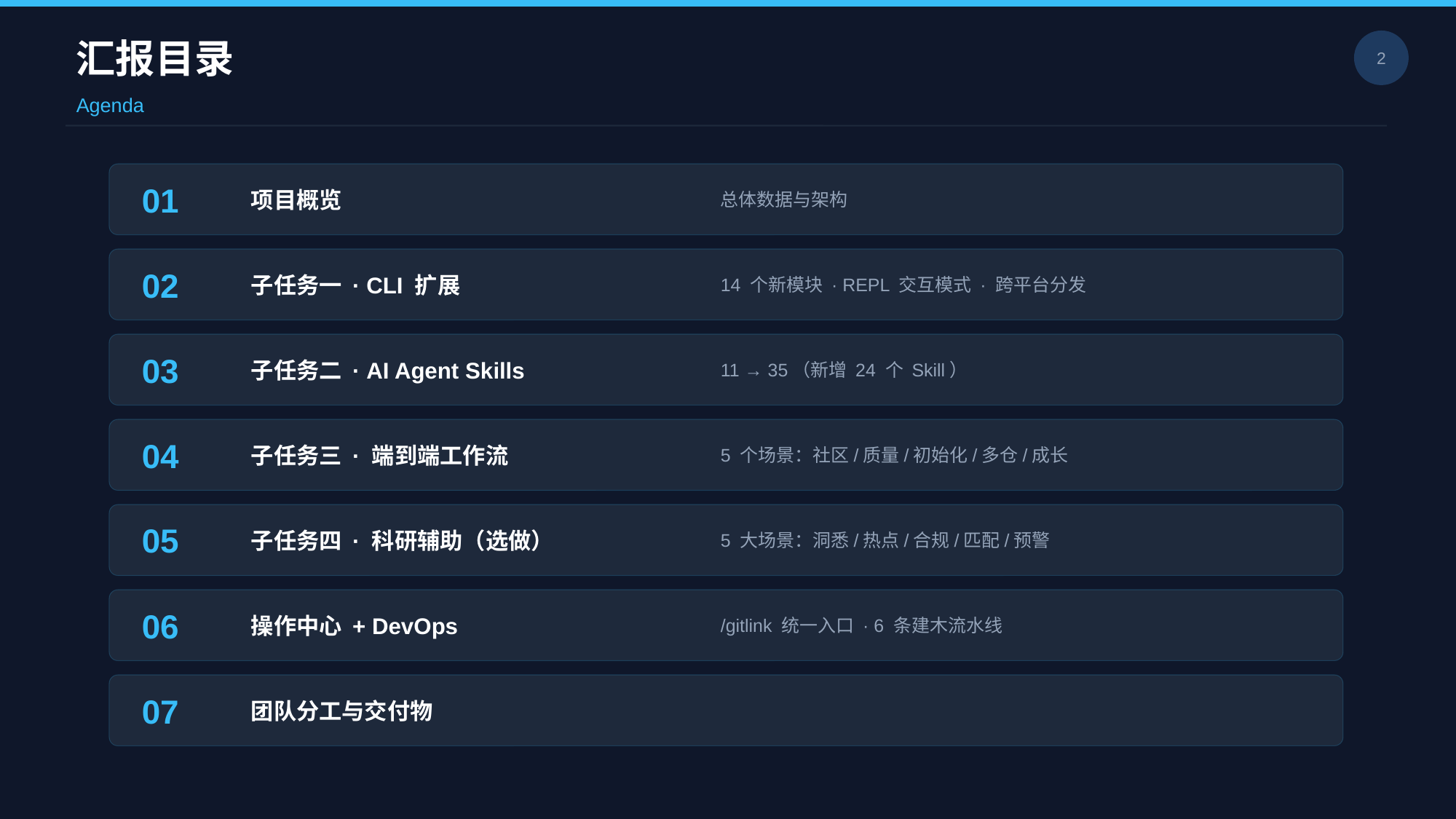

汇报目录

2
Agenda

01
项目概览
总体数据与架构

02
子任务一 · CLI 扩展
14 个新模块 · REPL 交互模式 · 跨平台分发

03
子任务二 · AI Agent Skills
11 → 35（新增 24 个 Skill）

04
子任务三 · 端到端工作流
5 个场景：社区/质量/初始化/多仓/成长

05
子任务四 · 科研辅助（选做）
5 大场景：洞悉/热点/合规/匹配/预警

06
操作中心 + DevOps
/gitlink 统一入口 · 6 条建木流水线

07
团队分工与交付物